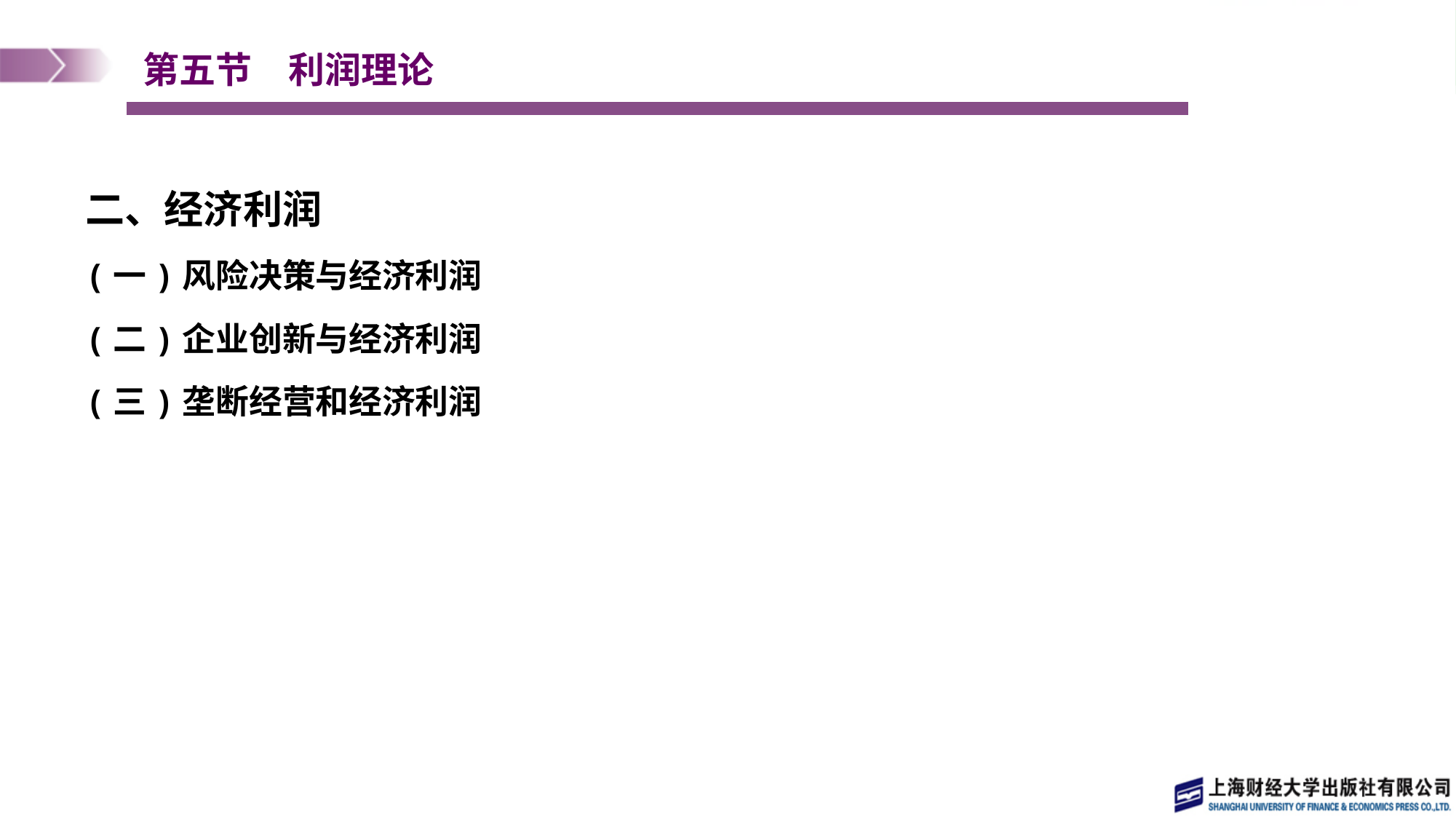

# 第五节　利润理论
二、经济利润
(一)风险决策与经济利润
(二)企业创新与经济利润
(三)垄断经营和经济利润